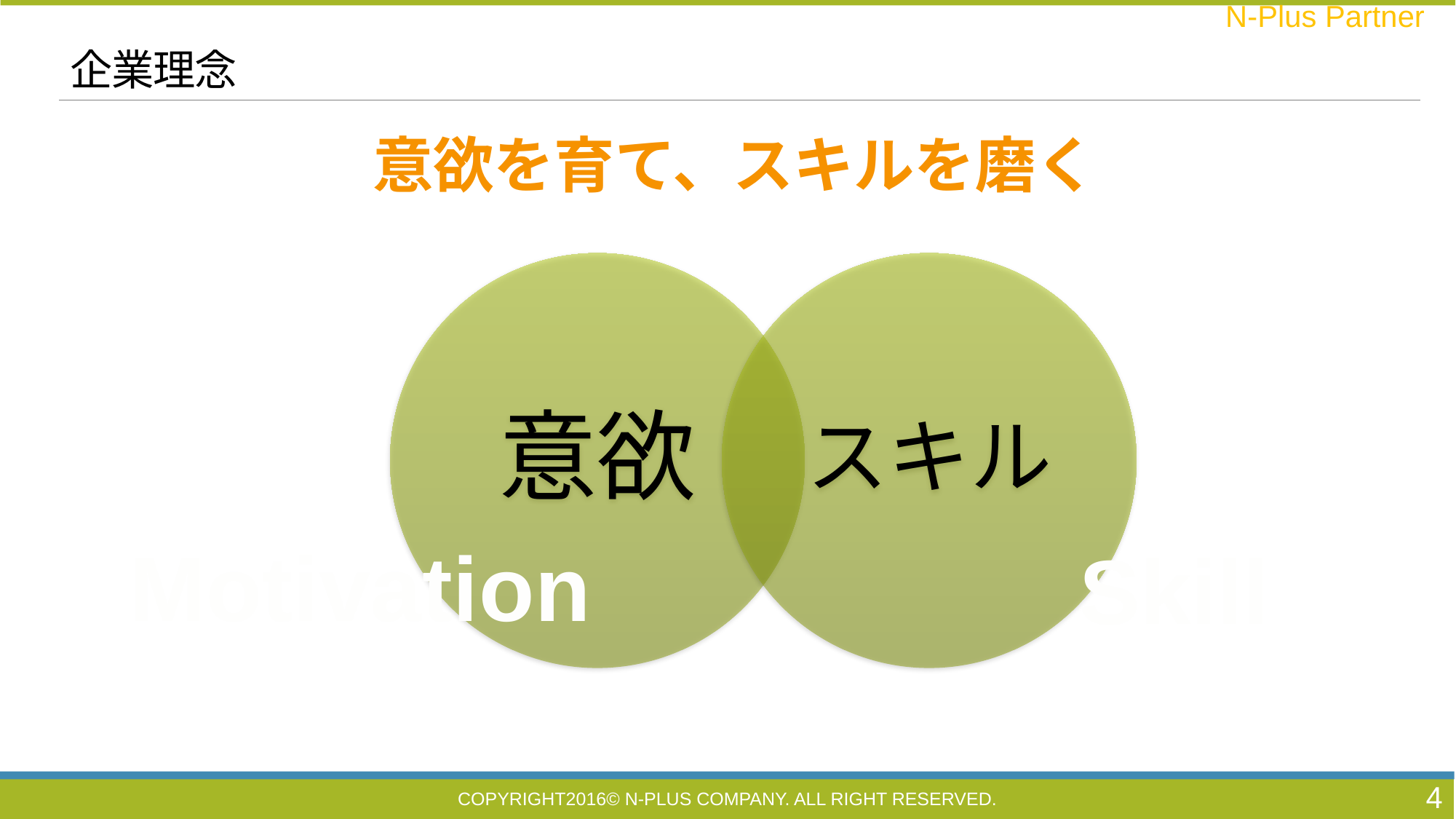

# 企業理念
意欲を育て、スキルを磨く
意欲
スキル
Motivation
Skill
4
Copyright2016© N-Plus Company. All right reserved.